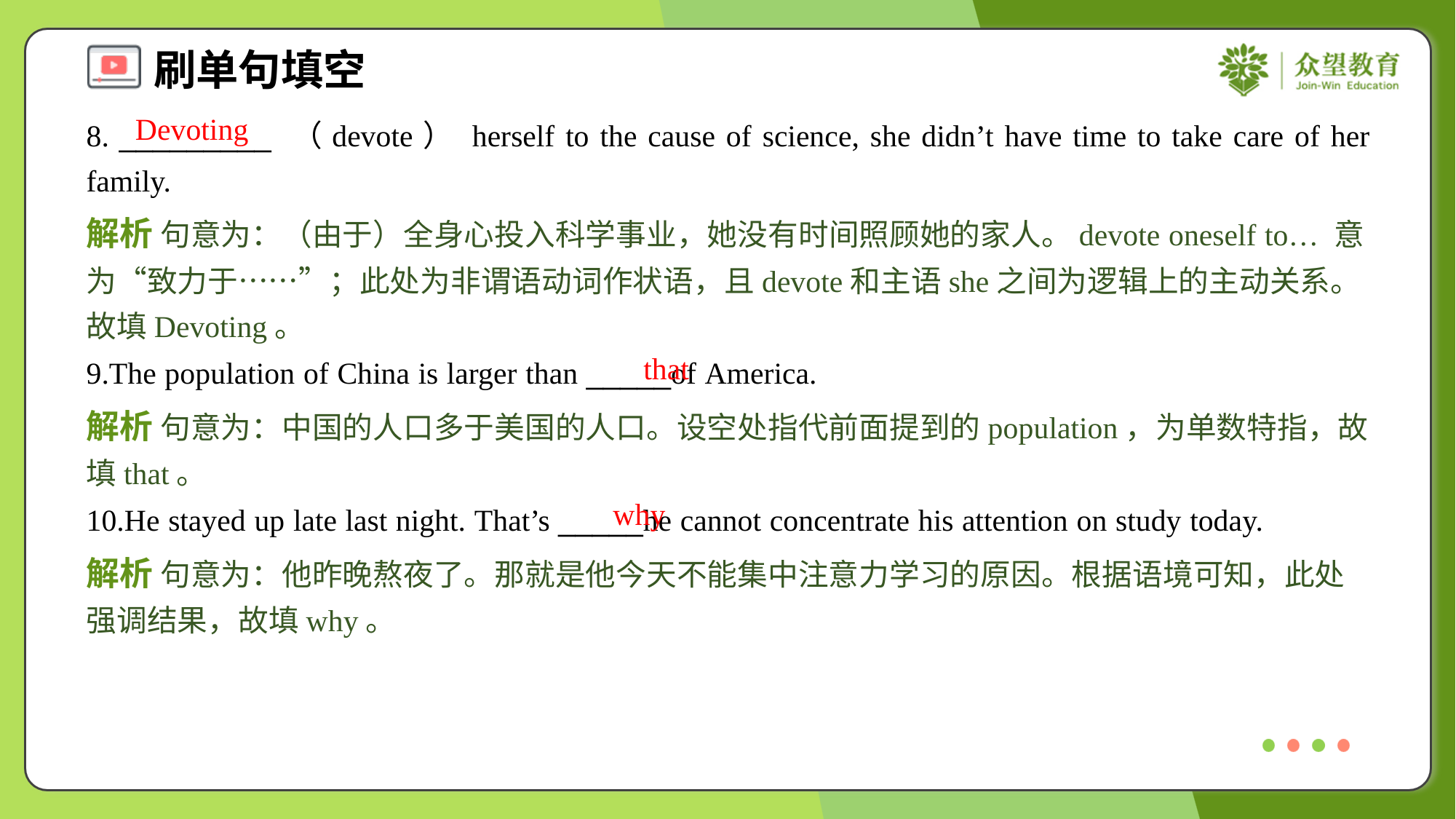

Devoting
8. _________ （devote） herself to the cause of science, she didn’t have time to take care of her family.
解析 句意为：（由于）全身心投入科学事业，她没有时间照顾她的家人。devote oneself to… 意为“致力于……”；此处为非谓语动词作状语，且devote和主语she之间为逻辑上的主动关系。故填Devoting。
that
9.The population of China is larger than _____of America.
解析 句意为：中国的人口多于美国的人口。设空处指代前面提到的population，为单数特指，故填that。
why
10.He stayed up late last night. That’s _____he cannot concentrate his attention on study today.
解析 句意为：他昨晚熬夜了。那就是他今天不能集中注意力学习的原因。根据语境可知，此处强调结果，故填why。